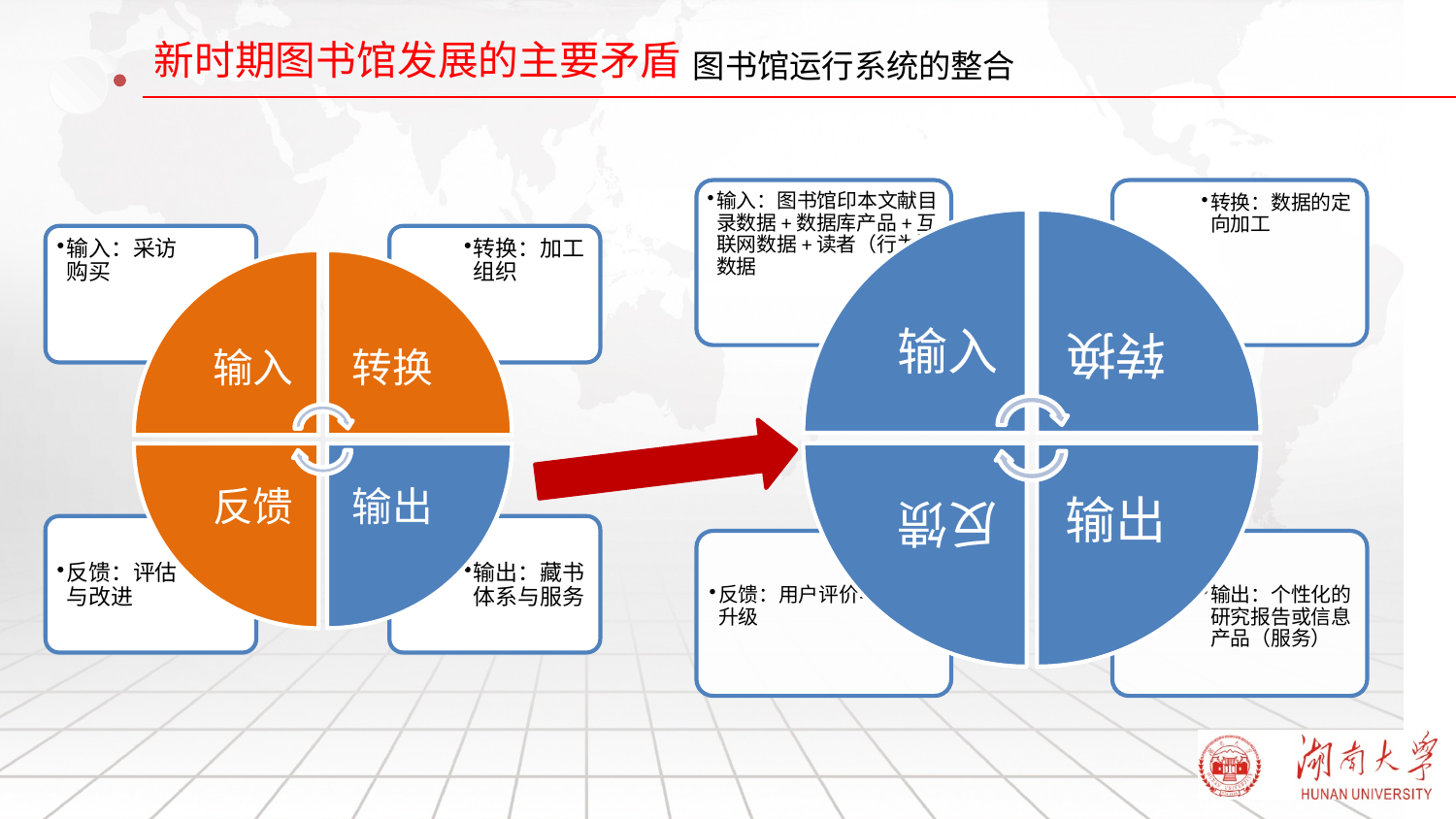

# 图书馆运行系统的整合
输出：个性化的研究报告或信息产品（服务）
反馈：用户评价与调整升级
转换：数据的定向加工
输入：图书馆印本文献目录数据+数据库产品+互联网数据+读者（行为）数据
输入
转换
输出
反馈
输入：采访购买
转换：加工组织
输入
转换

输出
反馈
反馈：评估与改进
输出：藏书体系与服务